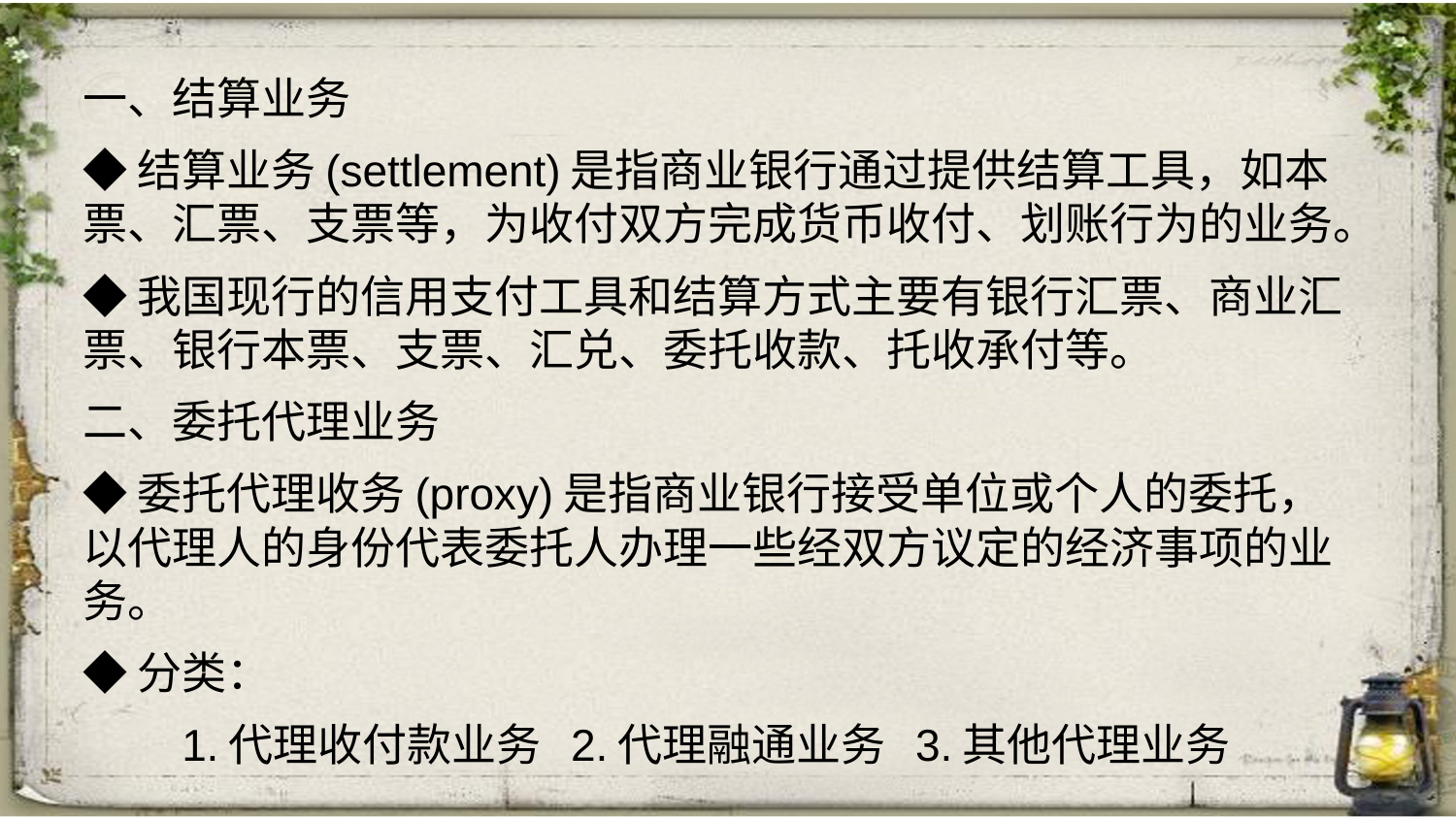

一、结算业务
◆结算业务(settlement)是指商业银行通过提供结算工具，如本票、汇票、支票等，为收付双方完成货币收付、划账行为的业务。
◆我国现行的信用支付工具和结算方式主要有银行汇票、商业汇票、银行本票、支票、汇兑、委托收款、托收承付等。
二、委托代理业务
◆委托代理收务(proxy)是指商业银行接受单位或个人的委托，以代理人的身份代表委托人办理一些经双方议定的经济事项的业务。
◆分类：
        1.代理收付款业务  2.代理融通业务  3.其他代理业务